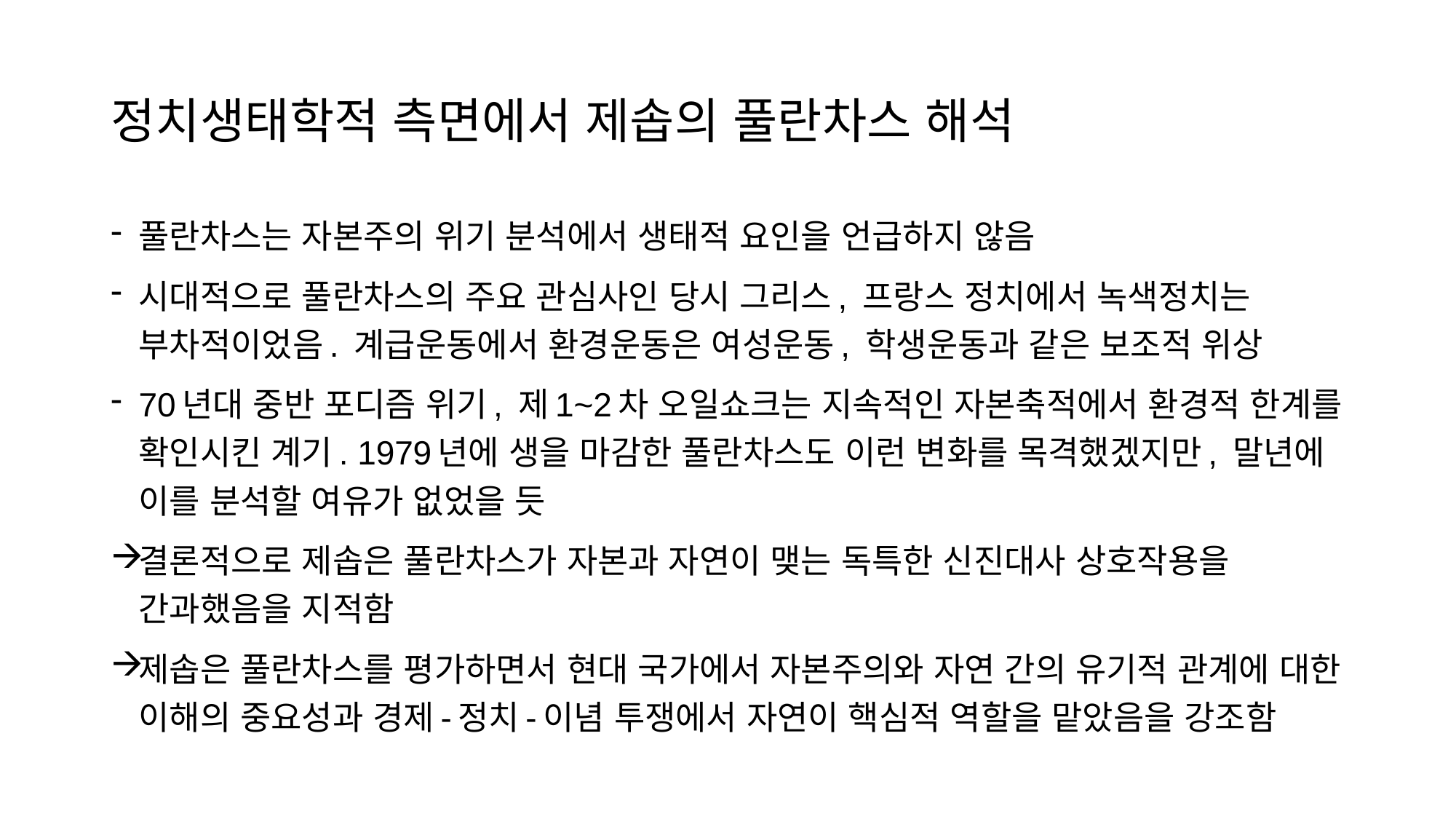

# 정치생태학적 측면에서 제솝의 풀란차스 해석
풀란차스는 자본주의 위기 분석에서 생태적 요인을 언급하지 않음
시대적으로 풀란차스의 주요 관심사인 당시 그리스, 프랑스 정치에서 녹색정치는 부차적이었음. 계급운동에서 환경운동은 여성운동, 학생운동과 같은 보조적 위상
70년대 중반 포디즘 위기, 제1~2차 오일쇼크는 지속적인 자본축적에서 환경적 한계를 확인시킨 계기. 1979년에 생을 마감한 풀란차스도 이런 변화를 목격했겠지만, 말년에 이를 분석할 여유가 없었을 듯
결론적으로 제솝은 풀란차스가 자본과 자연이 맺는 독특한 신진대사 상호작용을 간과했음을 지적함
제솝은 풀란차스를 평가하면서 현대 국가에서 자본주의와 자연 간의 유기적 관계에 대한 이해의 중요성과 경제-정치-이념 투쟁에서 자연이 핵심적 역할을 맡았음을 강조함